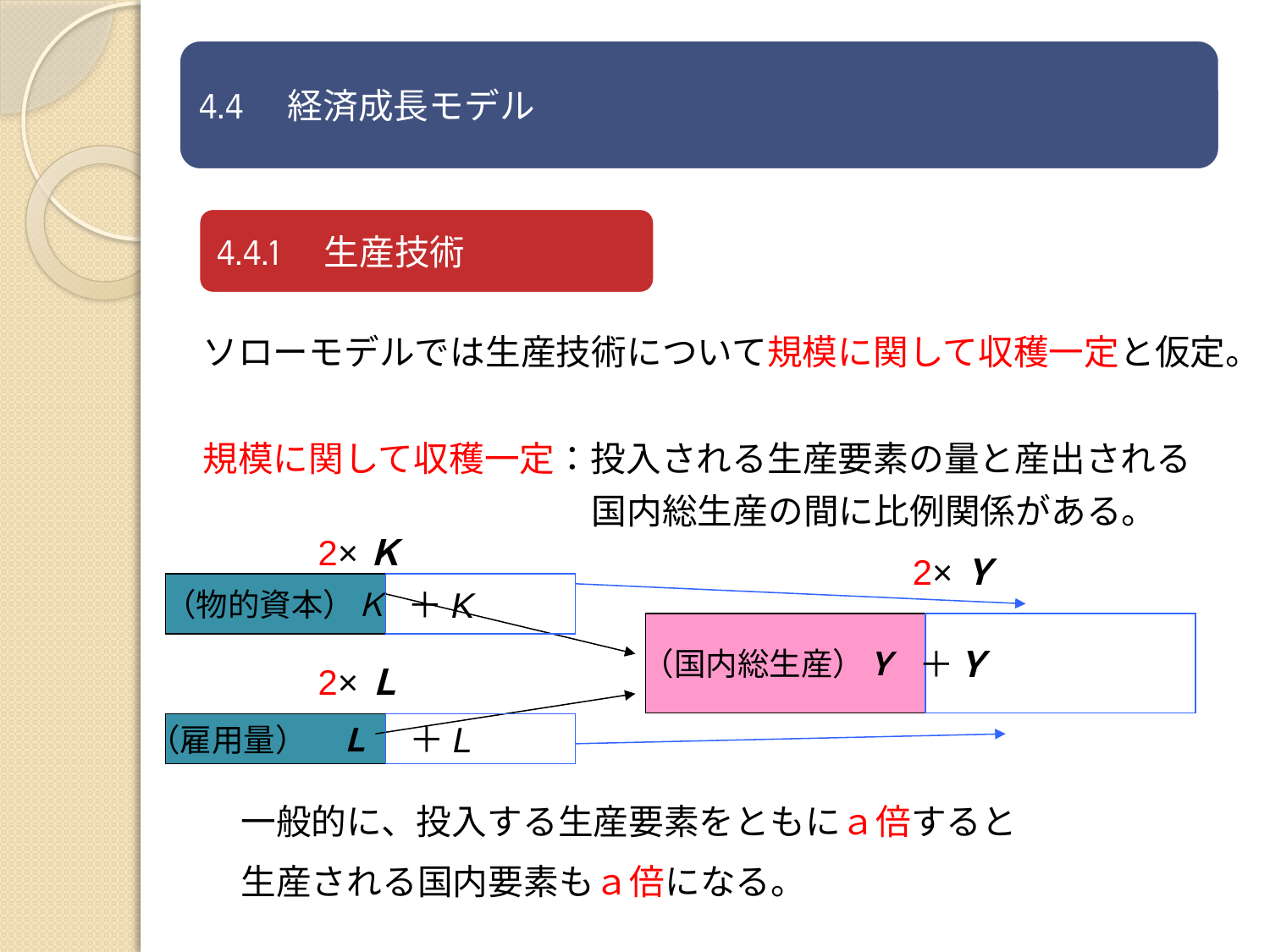

4.4　経済成長モデル
4.4.1　生産技術
ソローモデルでは生産技術について規模に関して収穫一定と仮定。

規模に関して収穫一定：投入される生産要素の量と産出される
　　　　　　　　　　　国内総生産の間に比例関係がある。
2×Ｋ
　　　2×Ｙ
（物的資本）Ｋ
＋K

（国内総生産）Ｙ
＋Ｙ
2×Ｌ

（雇用量）　Ｌ
＋L

一般的に、投入する生産要素をともにａ倍すると
生産される国内要素もａ倍になる。